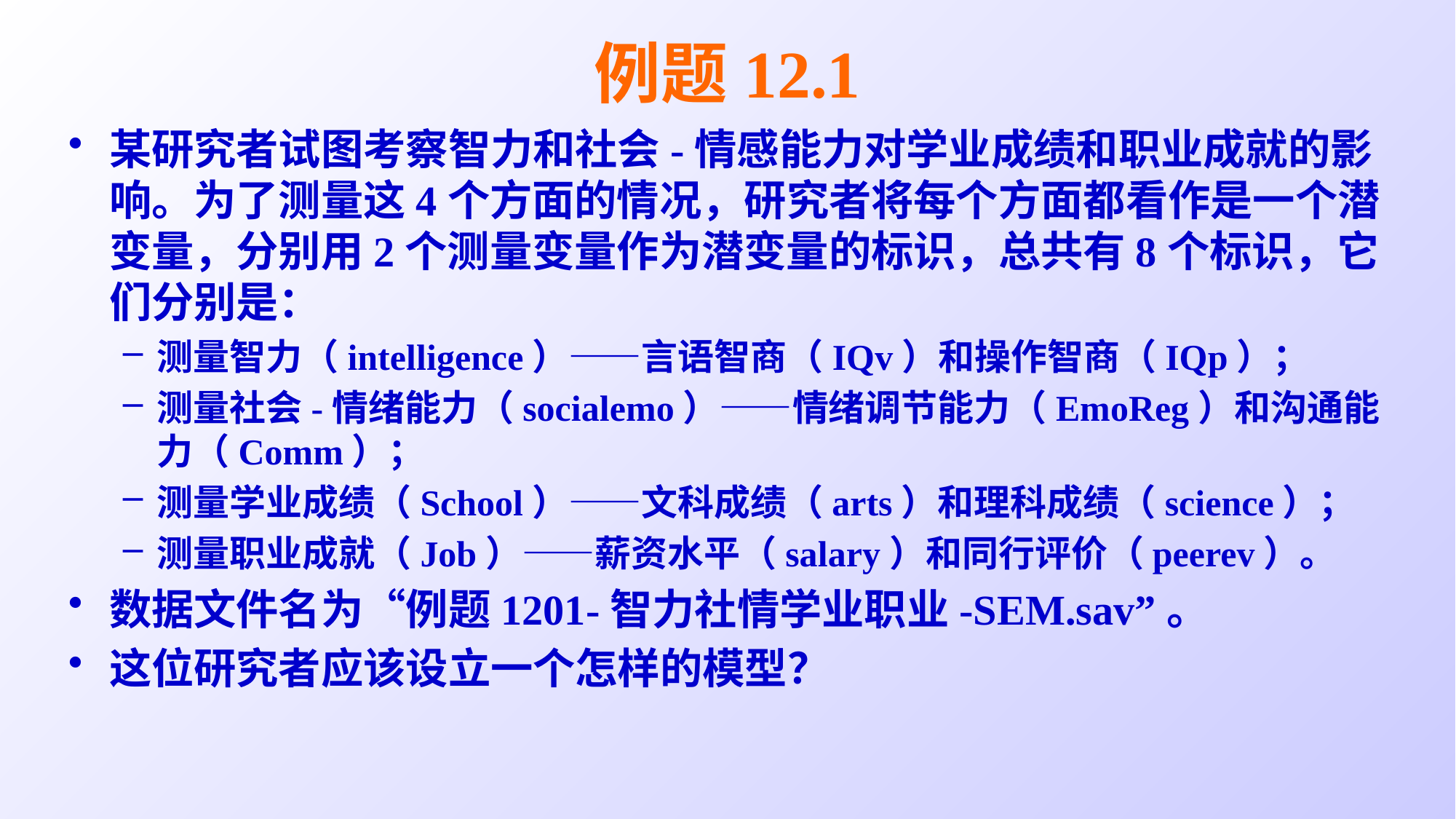

# 例题12.1
某研究者试图考察智力和社会-情感能力对学业成绩和职业成就的影响。为了测量这4个方面的情况，研究者将每个方面都看作是一个潜变量，分别用2个测量变量作为潜变量的标识，总共有8个标识，它们分别是：
测量智力（intelligence）——言语智商（IQv）和操作智商（IQp）；
测量社会-情绪能力（socialemo）——情绪调节能力（EmoReg）和沟通能力（Comm）；
测量学业成绩（School）——文科成绩（arts）和理科成绩（science）；
测量职业成就（Job）——薪资水平（salary）和同行评价（peerev）。
数据文件名为“例题1201-智力社情学业职业-SEM.sav”。
这位研究者应该设立一个怎样的模型？